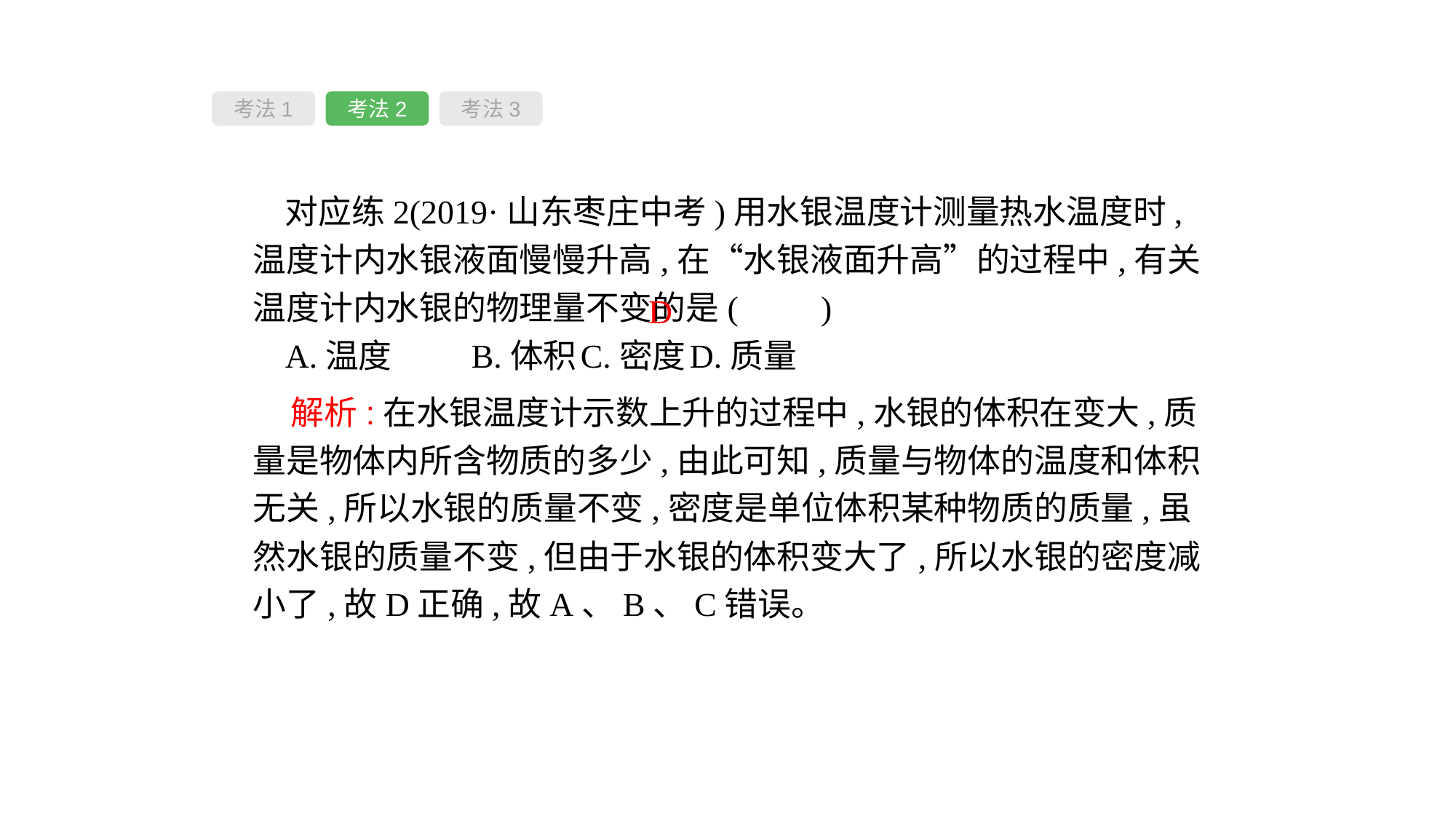

考法1
考法2
考法3
对应练2(2019·山东枣庄中考)用水银温度计测量热水温度时,温度计内水银液面慢慢升高,在“水银液面升高”的过程中,有关温度计内水银的物理量不变的是(　　)
A.温度	B.体积	C.密度	D.质量
D
    解析:在水银温度计示数上升的过程中,水银的体积在变大,质量是物体内所含物质的多少,由此可知,质量与物体的温度和体积无关,所以水银的质量不变,密度是单位体积某种物质的质量,虽然水银的质量不变,但由于水银的体积变大了,所以水银的密度减小了,故D正确,故A、B、C错误。